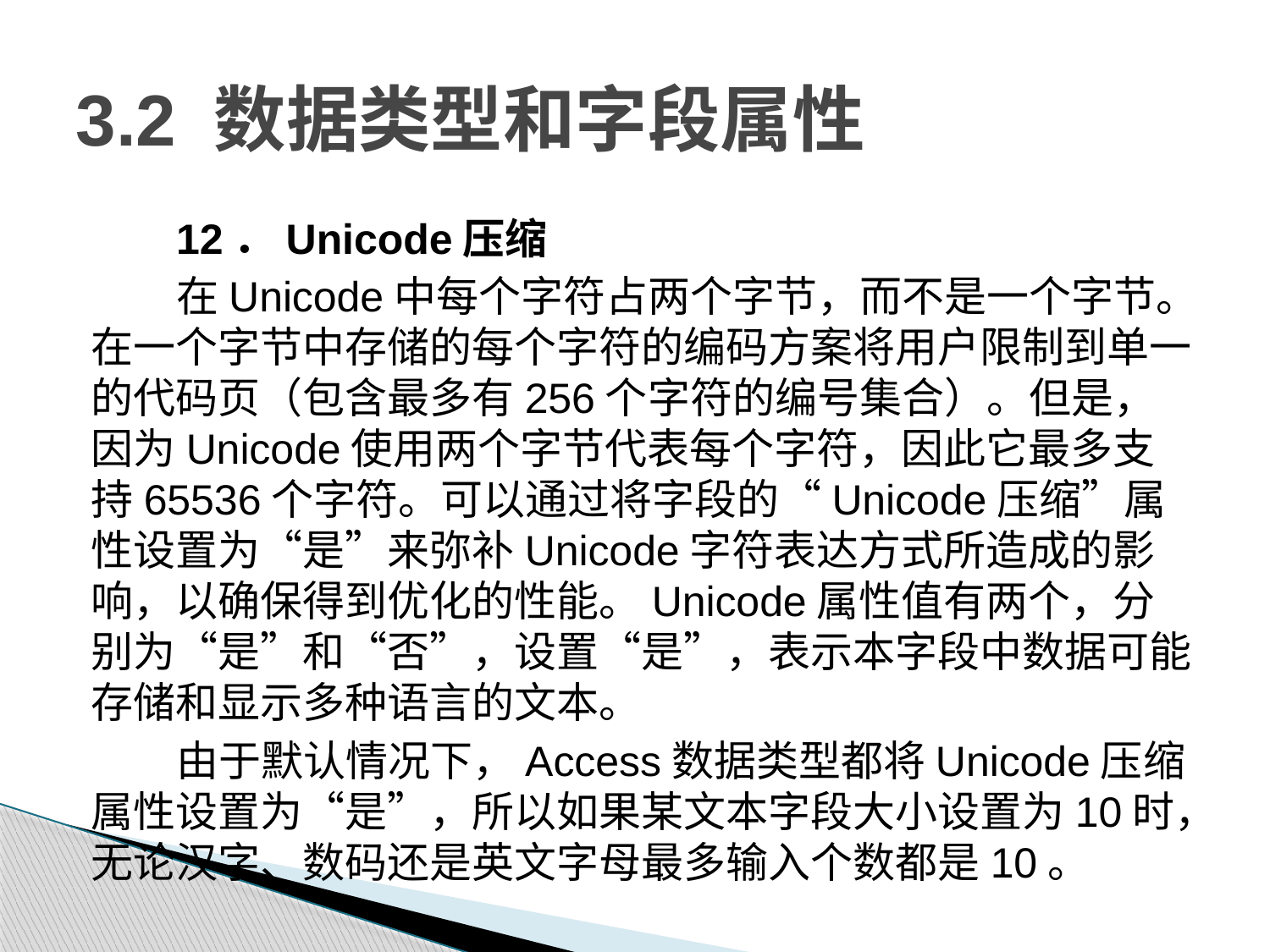

# 3.2 数据类型和字段属性
12．Unicode压缩
在Unicode中每个字符占两个字节，而不是一个字节。在一个字节中存储的每个字符的编码方案将用户限制到单一的代码页（包含最多有256个字符的编号集合）。但是，因为Unicode使用两个字节代表每个字符，因此它最多支持65536个字符。可以通过将字段的“Unicode压缩”属性设置为“是”来弥补Unicode字符表达方式所造成的影响，以确保得到优化的性能。Unicode属性值有两个，分别为“是”和“否”，设置“是”，表示本字段中数据可能存储和显示多种语言的文本。
由于默认情况下，Access数据类型都将Unicode压缩属性设置为“是”，所以如果某文本字段大小设置为10时，无论汉字、数码还是英文字母最多输入个数都是10。